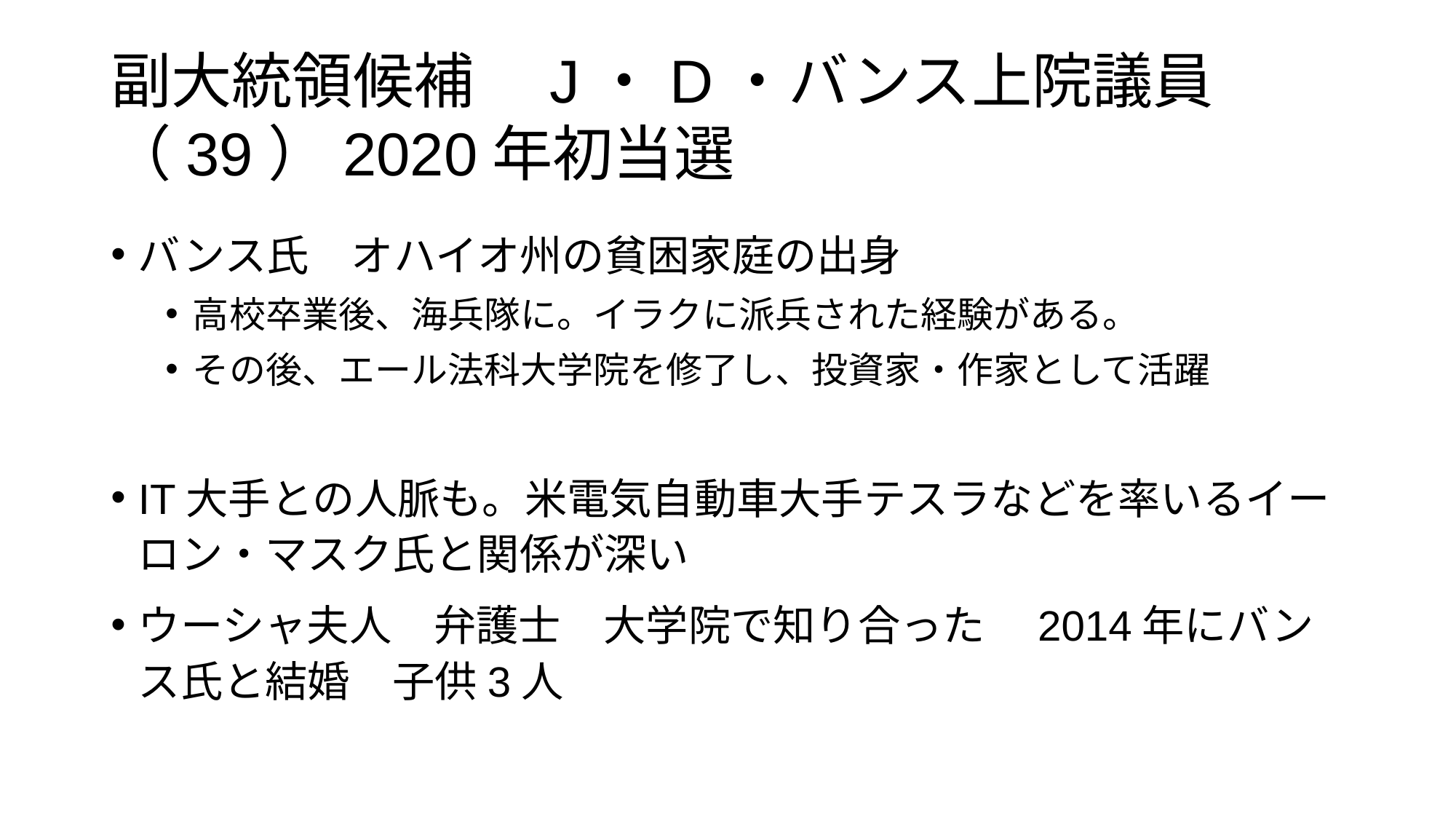

# 副大統領候補　J・D・バンス上院議員（39）2020年初当選
バンス氏　オハイオ州の貧困家庭の出身
高校卒業後、海兵隊に。イラクに派兵された経験がある。
その後、エール法科大学院を修了し、投資家・作家として活躍

IT大手との人脈も。米電気自動車大手テスラなどを率いるイーロン・マスク氏と関係が深い
ウーシャ夫人　弁護士　大学院で知り合った　2014年にバンス氏と結婚　子供3人